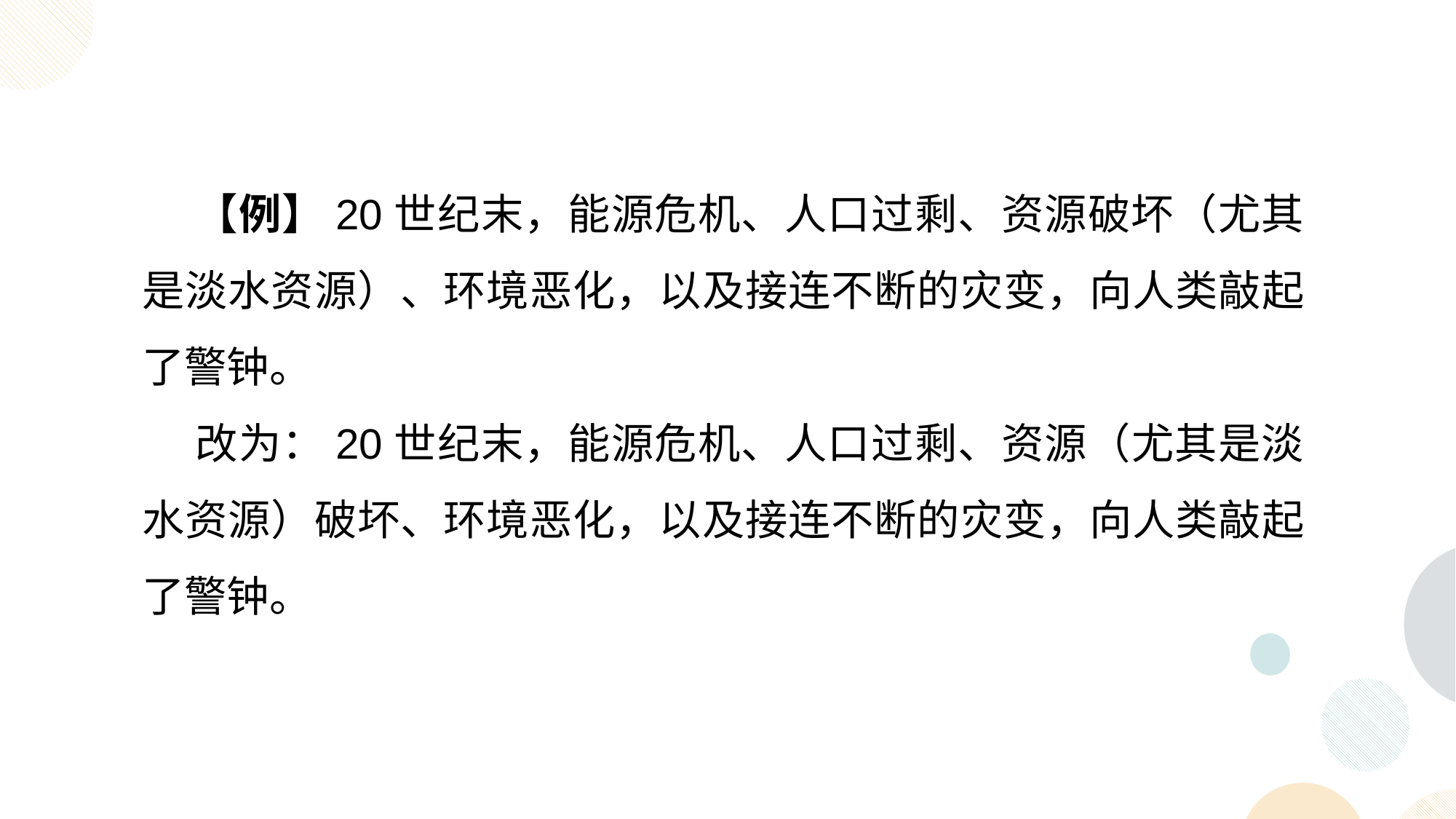

【例】20世纪末，能源危机、人口过剩、资源破坏（尤其是淡水资源）、环境恶化，以及接连不断的灾变，向人类敲起了警钟。
    改为：20世纪末，能源危机、人口过剩、资源（尤其是淡水资源）破坏、环境恶化，以及接连不断的灾变，向人类敲起了警钟。